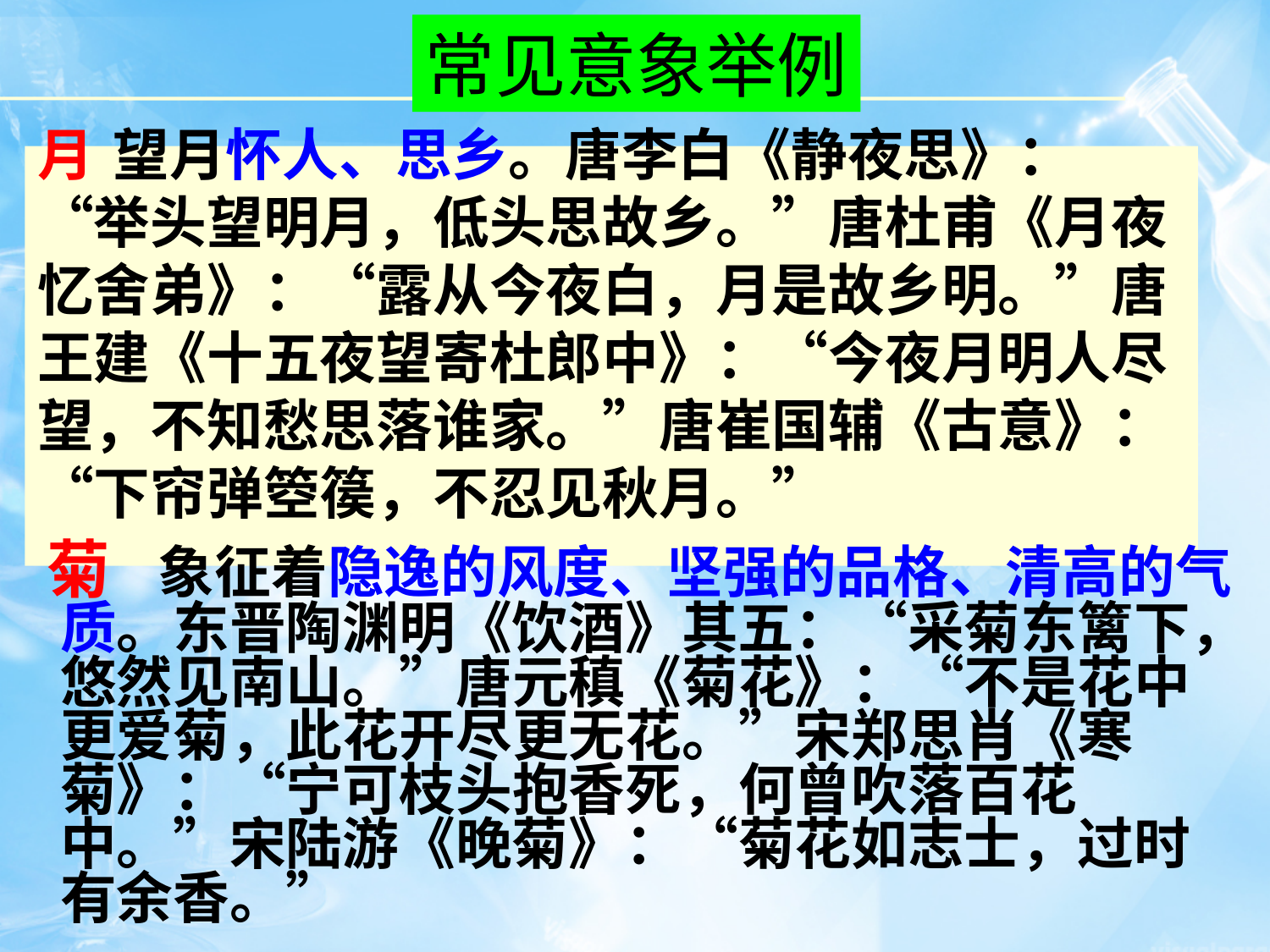

常见意象举例
# 月  望月怀人、思乡。唐李白《静夜思》：“举头望明月，低头思故乡。”唐杜甫《月夜忆舍弟》：“露从今夜白，月是故乡明。”唐王建《十五夜望寄杜郎中》：“今夜月明人尽望，不知愁思落谁家。”唐崔国辅《古意》：“下帘弹箜篌，不忍见秋月。”
  菊    象征着隐逸的风度、坚强的品格、清高的气质。东晋陶渊明《饮酒》其五：“采菊东篱下，悠然见南山。”唐元稹《菊花》：“不是花中更爱菊，此花开尽更无花。”宋郑思肖《寒菊》：“宁可枝头抱香死，何曾吹落百花中。”宋陆游《晚菊》：“菊花如志士，过时有余香。”